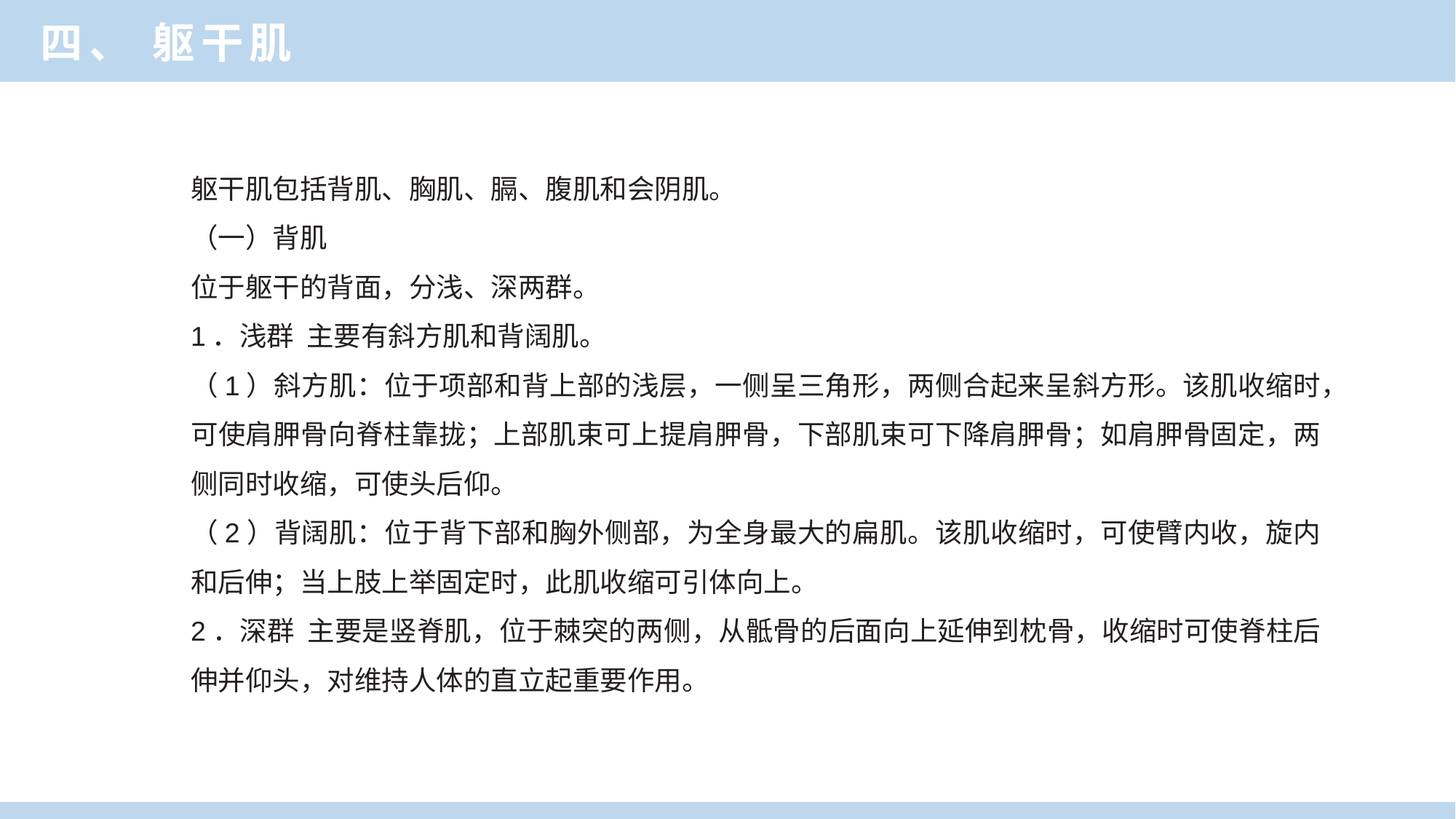

四、 躯干肌

躯干肌包括背肌、胸肌、膈、腹肌和会阴肌。
（一）背肌
位于躯干的背面，分浅、深两群。
1．浅群  主要有斜方肌和背阔肌。
（1）斜方肌：位于项部和背上部的浅层，一侧呈三角形，两侧合起来呈斜方形。该肌收缩时，可使肩胛骨向脊柱靠拢；上部肌束可上提肩胛骨，下部肌束可下降肩胛骨；如肩胛骨固定，两侧同时收缩，可使头后仰。
（2）背阔肌：位于背下部和胸外侧部，为全身最大的扁肌。该肌收缩时，可使臂内收，旋内和后伸；当上肢上举固定时，此肌收缩可引体向上。
2．深群  主要是竖脊肌，位于棘突的两侧，从骶骨的后面向上延伸到枕骨，收缩时可使脊柱后伸并仰头，对维持人体的直立起重要作用。